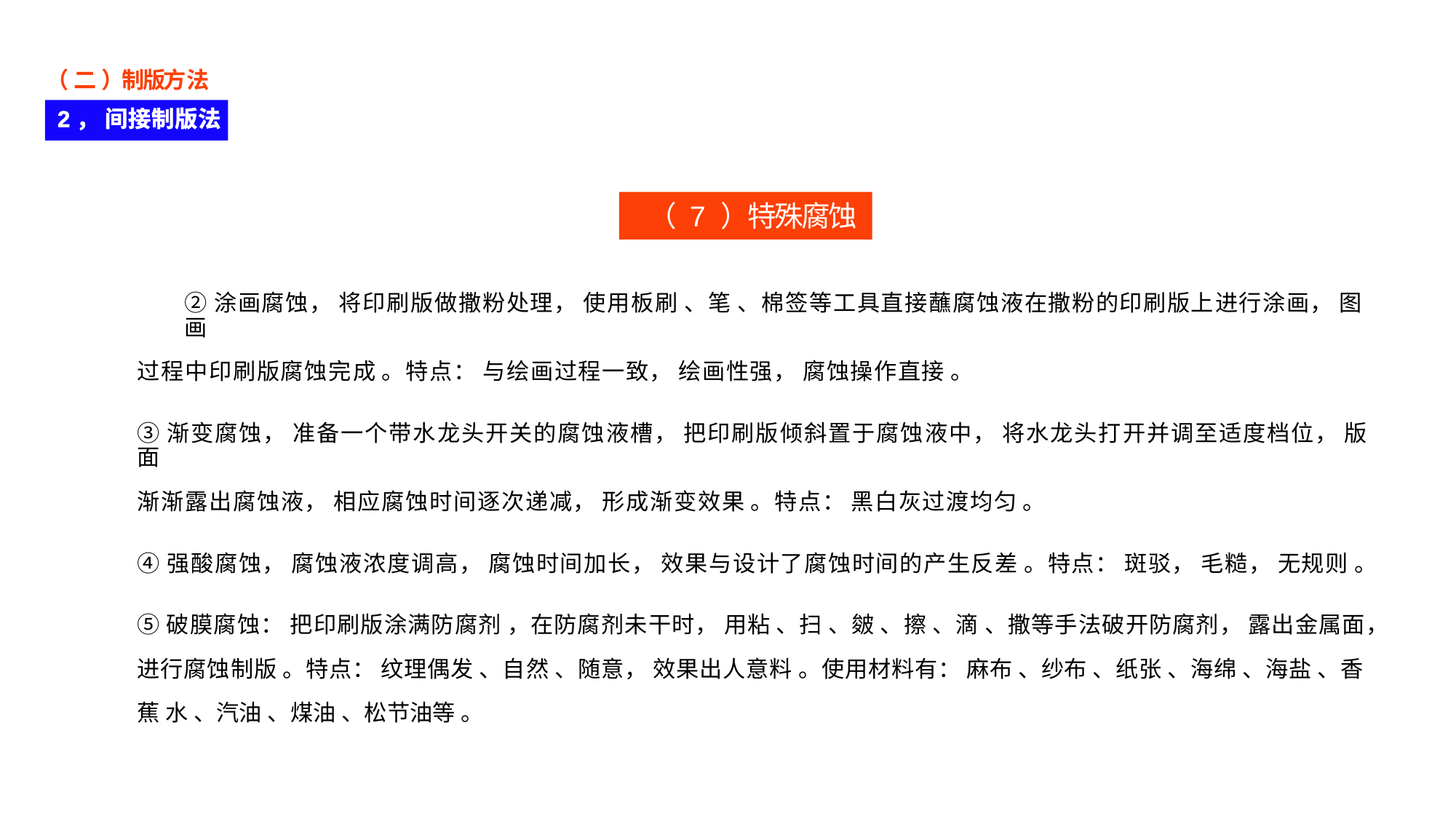

（ 二 ）制版方法

2， 间接制版法

（ 7 ）特殊腐蚀法

②涂画腐蚀， 将印刷版做撒粉处理， 使用板刷 、笔 、棉签等工具直接蘸腐蚀液在撒粉的印刷版上进行涂画， 图画
过程中印刷版腐蚀完成 。特点： 与绘画过程一致， 绘画性强， 腐蚀操作直接 。

③渐变腐蚀， 准备一个带水龙头开关的腐蚀液槽， 把印刷版倾斜置于腐蚀液中， 将水龙头打开并调至适度档位， 版面
渐渐露出腐蚀液， 相应腐蚀时间逐次递减， 形成渐变效果 。特点： 黑白灰过渡均匀 。

④强酸腐蚀， 腐蚀液浓度调高， 腐蚀时间加长， 效果与设计了腐蚀时间的产生反差 。特点： 斑驳， 毛糙， 无规则 。

⑤破膜腐蚀： 把印刷版涂满防腐剂 ，在防腐剂未干时， 用粘 、扫 、皴 、擦 、滴 、撒等手法破开防腐剂， 露出金属面，
进行腐蚀制版 。特点： 纹理偶发 、自然 、随意， 效果出人意料 。使用材料有： 麻布 、纱布 、纸张 、海绵 、海盐 、香蕉 水 、汽油 、煤油 、松节油等 。